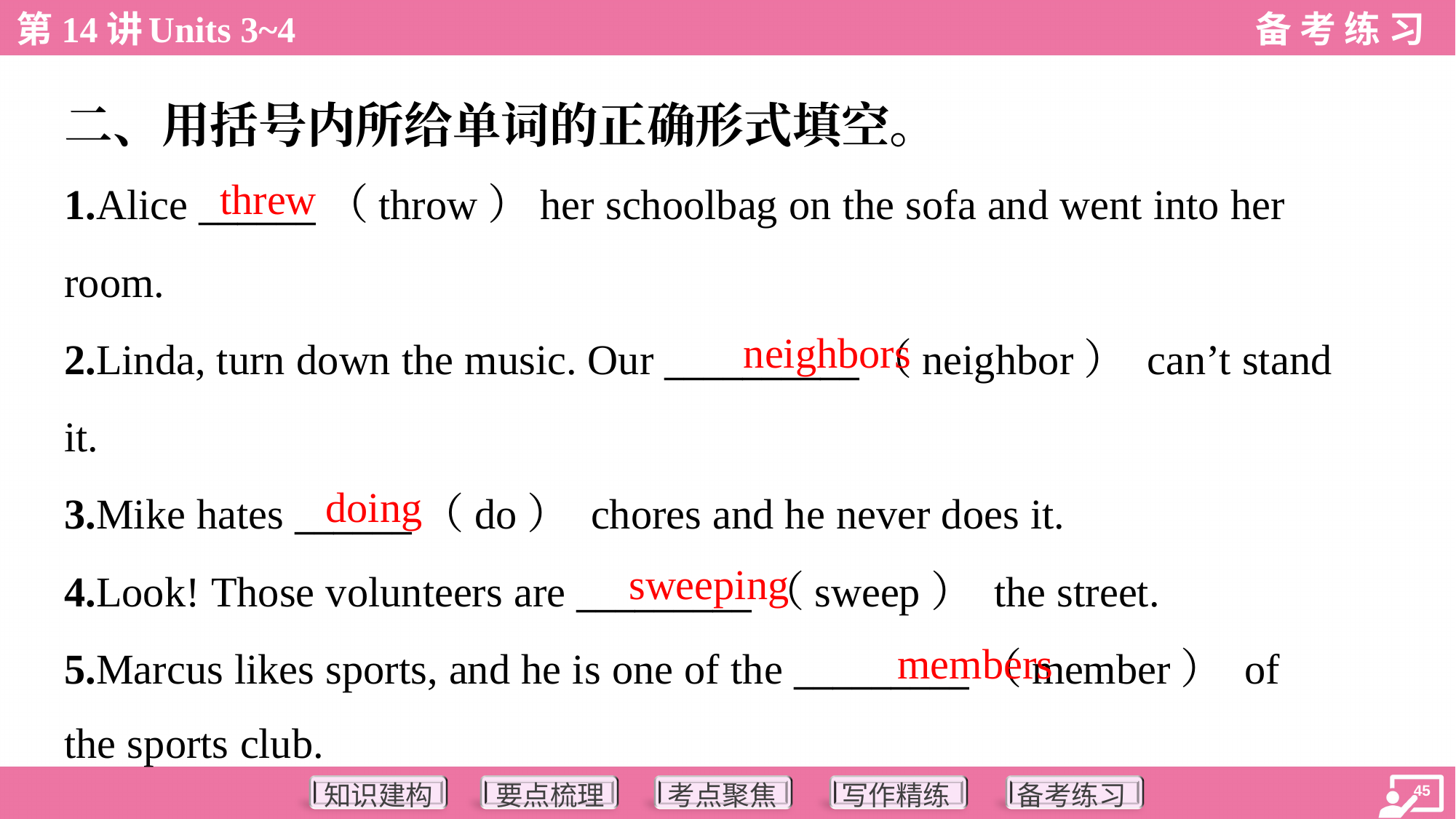

二、用括号内所给单词的正确形式填空。
threw
1.Alice ______（throw）her schoolbag on the sofa and went into her
room.
2.Linda, turn down the music. Our __________（neighbor） can’t stand
it.
3.Mike hates ______（do） chores and he never does it.
4.Look! Those volunteers are _________（sweep） the street.
5.Marcus likes sports, and he is one of the _________（member） of
the sports club.
neighbors
doing
sweeping
members